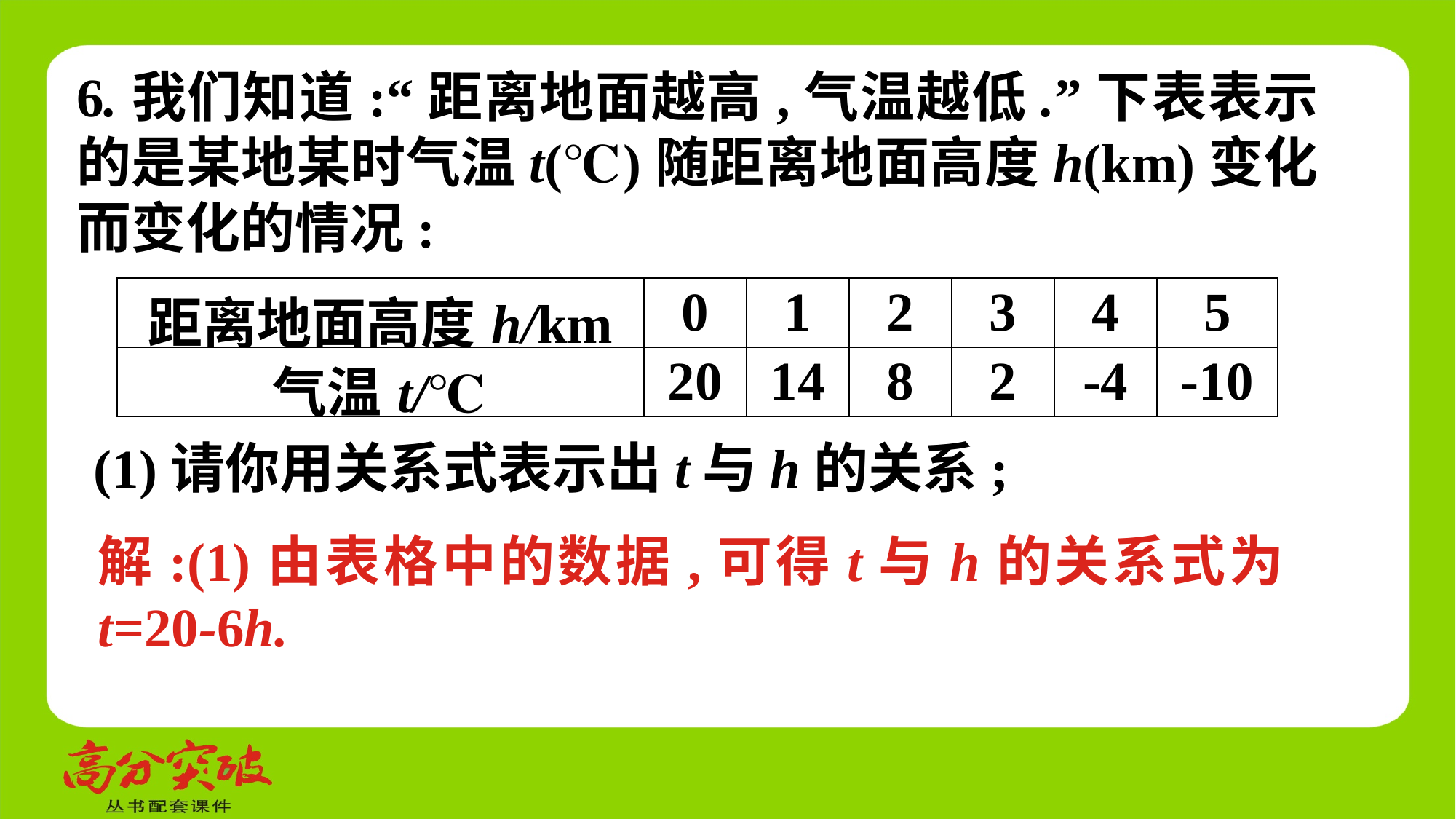

6.我们知道:“距离地面越高,气温越低.”下表表示的是某地某时气温t(℃)随距离地面高度h(km)变化而变化的情况:
| 距离地面高度h/km | 0 | 1 | 2 | 3 | 4 | 5 |
| --- | --- | --- | --- | --- | --- | --- |
| 气温t/℃ | 20 | 14 | 8 | 2 | -4 | -10 |
(1)请你用关系式表示出t与h的关系;
解:(1)由表格中的数据,可得t与h的关系式为t=20-6h.